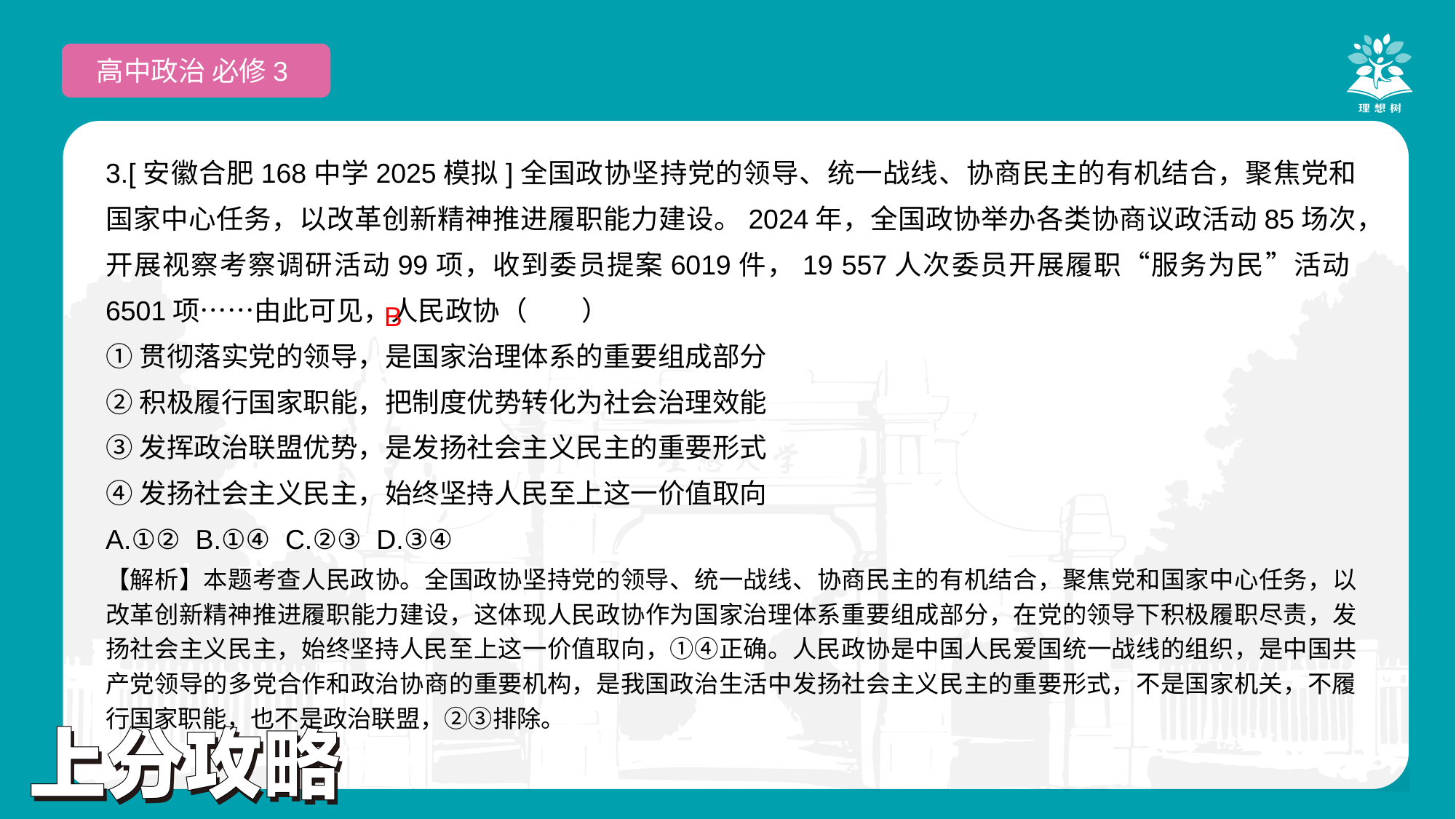

高中政治 必修3
3.[安徽合肥168中学2025模拟]全国政协坚持党的领导、统一战线、协商民主的有机结合，聚焦党和国家中心任务，以改革创新精神推进履职能力建设。2024年，全国政协举办各类协商议政活动85场次，开展视察考察调研活动99项，收到委员提案6019件，19 557人次委员开展履职“服务为民”活动6501项……由此可见，人民政协（　　）
①贯彻落实党的领导，是国家治理体系的重要组成部分
②积极履行国家职能，把制度优势转化为社会治理效能
③发挥政治联盟优势，是发扬社会主义民主的重要形式
④发扬社会主义民主，始终坚持人民至上这一价值取向
A.①②  B.①④  C.②③  D.③④
 B
【解析】本题考查人民政协。全国政协坚持党的领导、统一战线、协商民主的有机结合，聚焦党和国家中心任务，以改革创新精神推进履职能力建设，这体现人民政协作为国家治理体系重要组成部分，在党的领导下积极履职尽责，发扬社会主义民主，始终坚持人民至上这一价值取向，①④正确。人民政协是中国人民爱国统一战线的组织，是中国共产党领导的多党合作和政治协商的重要机构，是我国政治生活中发扬社会主义民主的重要形式，不是国家机关，不履行国家职能，也不是政治联盟，②③排除。